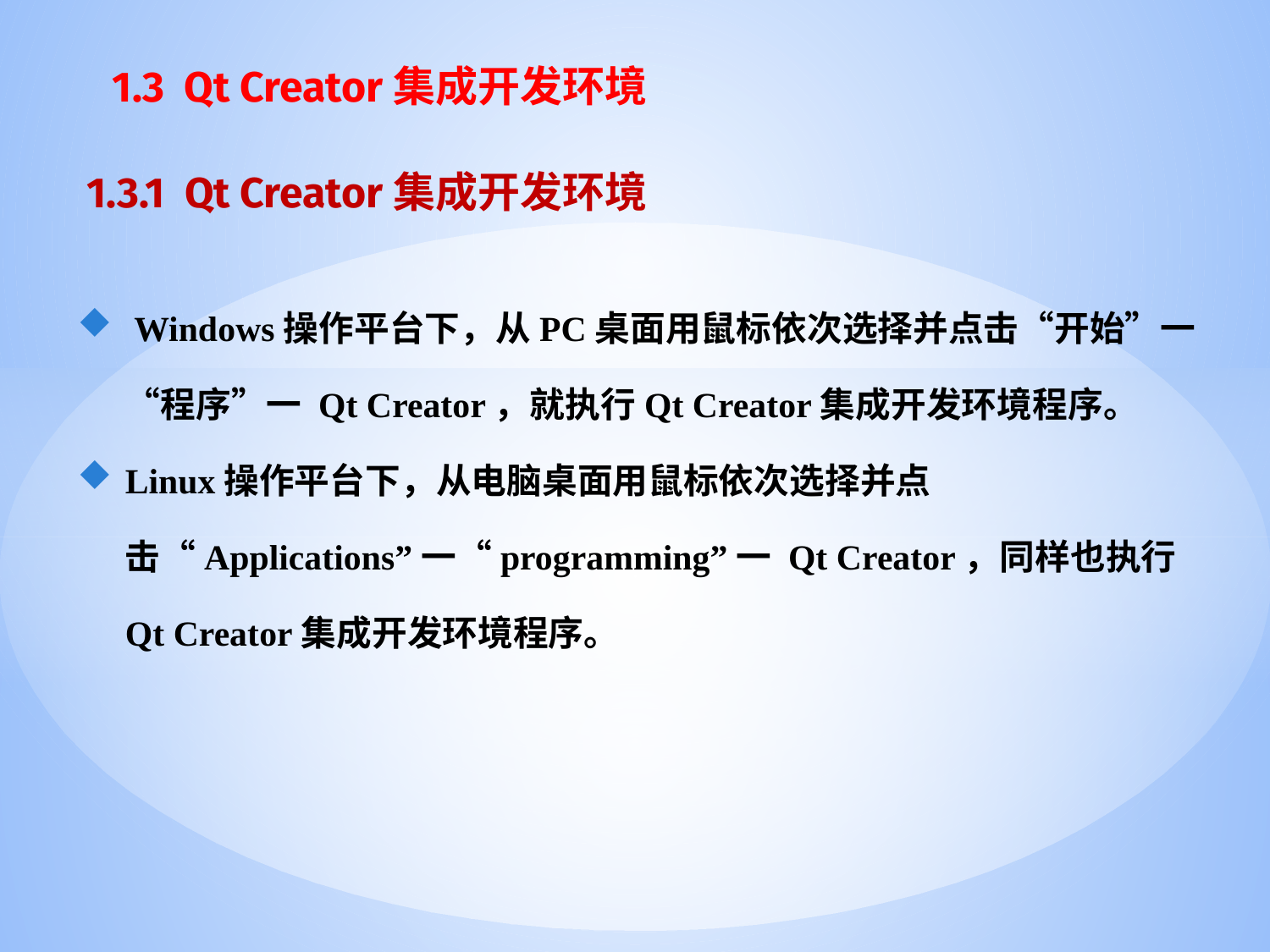

# 1.3  Qt Creator集成开发环境
1.3.1  Qt Creator集成开发环境
 Windows操作平台下，从PC桌面用鼠标依次选择并点击“开始”一“程序”一 Qt Creator，就执行Qt Creator集成开发环境程序。
Linux操作平台下，从电脑桌面用鼠标依次选择并点击“Applications”一“programming”一 Qt Creator，同样也执行Qt Creator集成开发环境程序。